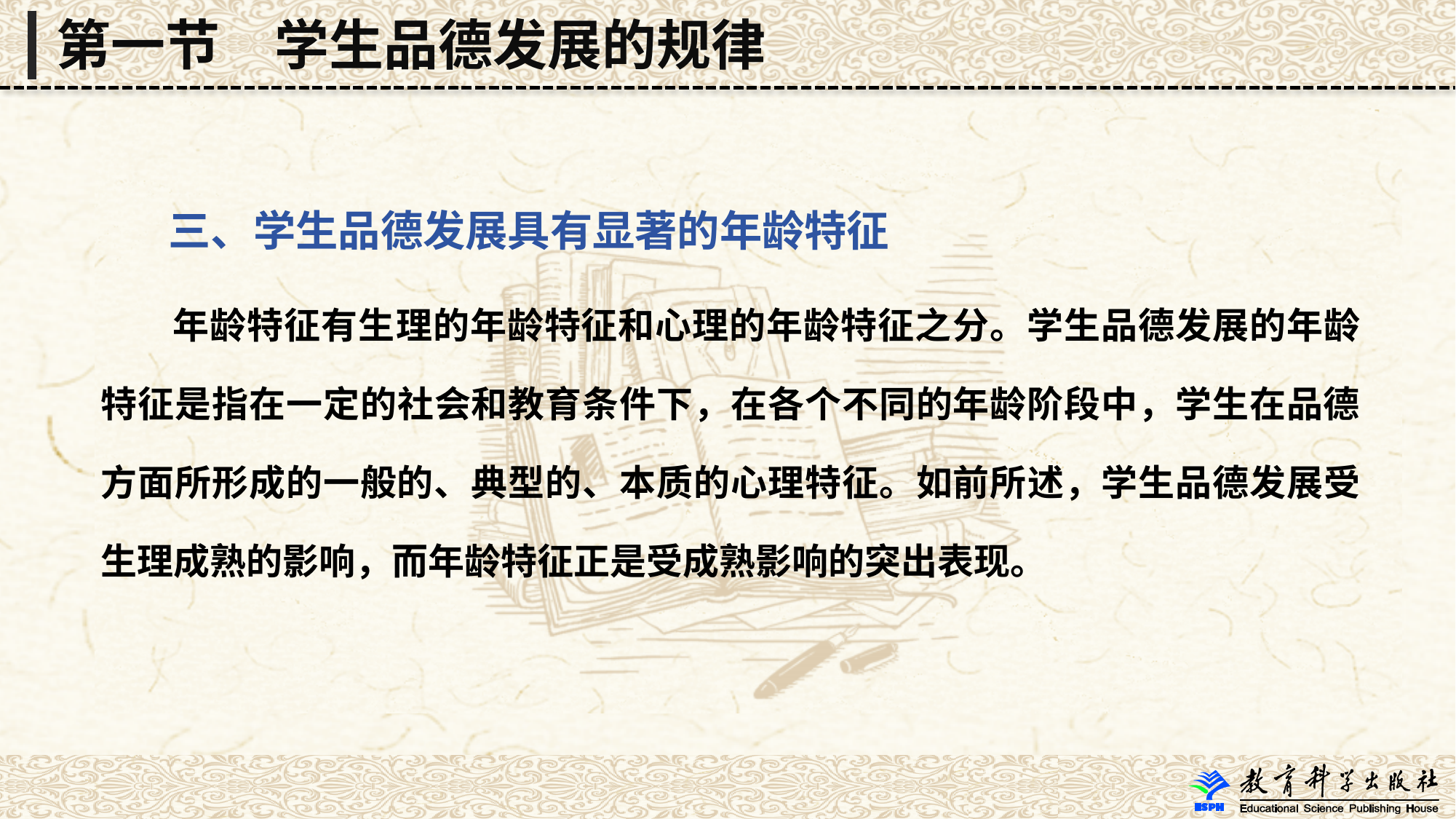

第一节　学生品德发展的规律
      三、学生品德发展具有显著的年龄特征

       年龄特征有生理的年龄特征和心理的年龄特征之分。学生品德发展的年龄特征是指在一定的社会和教育条件下，在各个不同的年龄阶段中，学生在品德方面所形成的一般的、典型的、本质的心理特征。如前所述，学生品德发展受生理成熟的影响，而年龄特征正是受成熟影响的突出表现。